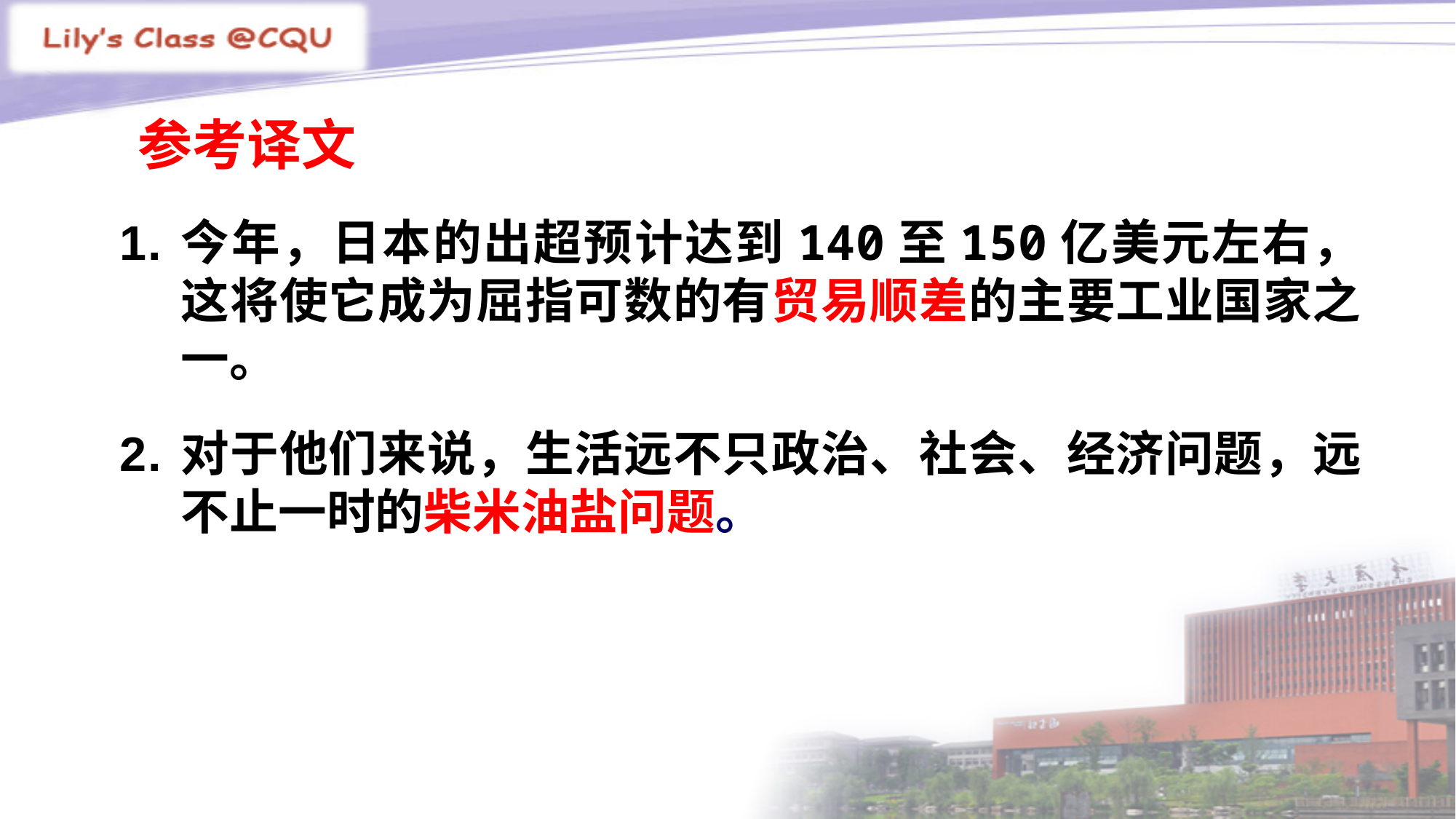

# 参考译文
今年，日本的出超预计达到140至150亿美元左右，这将使它成为屈指可数的有贸易顺差的主要工业国家之一。
对于他们来说，生活远不只政治、社会、经济问题，远不止一时的柴米油盐问题。